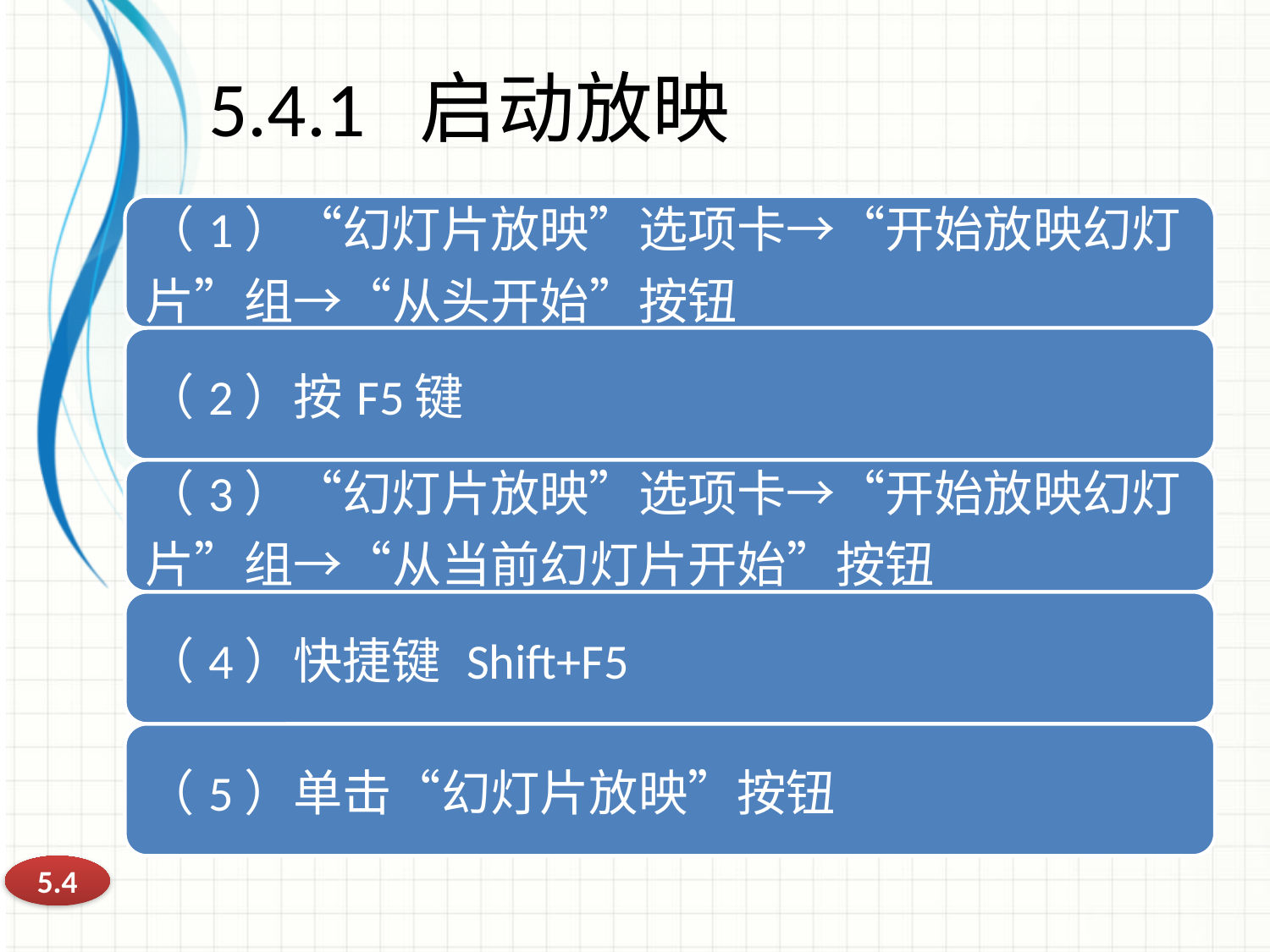

# 5.4.1  启动放映
（3）“幻灯片放映”选项卡→“开始放映幻灯片”组→“从当前幻灯片开始”按钮
（2）按F5键
（4）快捷键 Shift+F5
（1）“幻灯片放映”选项卡→“开始放映幻灯片”组→“从头开始”按钮
（5）单击“幻灯片放映”按钮